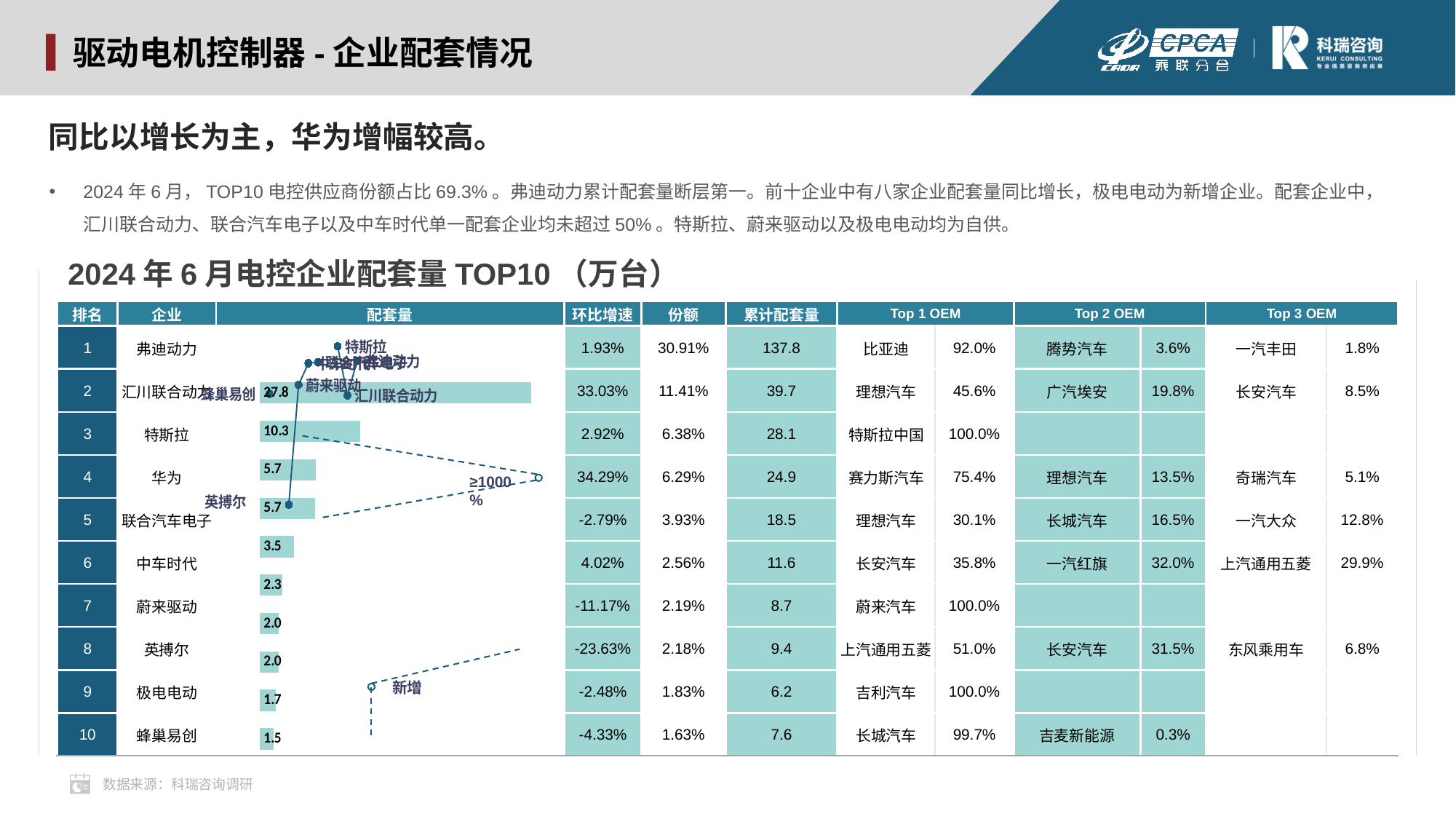

驱动电机控制器-企业配套情况
同比以增长为主，华为增幅较高。
2024年6月，TOP10电控供应商份额占比69.3%。弗迪动力累计配套量断层第一。前十企业中有八家企业配套量同比增长，极电电动为新增企业。配套企业中，汇川联合动力、联合汽车电子以及中车时代单一配套企业均未超过50%。特斯拉、蔚来驱动以及极电电动均为自供。
2024年6月电控企业配套量TOP10（万台）

### Chart

| Category | 2023 | YoY |
|---|---|---|
| 弗迪动力 | 27.8372 | 10.0 |
| 汇川联合动力 | 10.2784 | 9.0 |
| 特斯拉 | 5.7493 | 8.0 |
| 华为 | 5.6653 | 7.0 |
| 联合汽车电子 | 3.5378 | 6.0 |
| 中车时代 | 2.3055 | 5.0 |
| 蔚来驱动 | 1.9689 | 4.0 |
| 英搏尔 | 1.9588 | 3.0 |
| 极电电动 | 1.65 | 2.0 |
| 蜂巢易创 | 1.4671 | 1.0 |
| 排名 | 企业 | 配套量 | 环比增速 | 份额 | 累计配套量 | Top 1 OEM |  | Top 2 OEM |  | Top 3 OEM |  |
| --- | --- | --- | --- | --- | --- | --- | --- | --- | --- | --- | --- |
| 1 | 弗迪动力 |  | 1.93% | 30.91% | 137.8 | 比亚迪 | 92.0% | 腾势汽车 | 3.6% | 一汽丰田 | 1.8% |
| 2 | 汇川联合动力 |  | 33.03% | 11.41% | 39.7 | 理想汽车 | 45.6% | 广汽埃安 | 19.8% | 长安汽车 | 8.5% |
| 3 | 特斯拉 |  | 2.92% | 6.38% | 28.1 | 特斯拉中国 | 100.0% |  |  |  |  |
| 4 | 华为 |  | 34.29% | 6.29% | 24.9 | 赛力斯汽车 | 75.4% | 理想汽车 | 13.5% | 奇瑞汽车 | 5.1% |
| 5 | 联合汽车电子 |  | -2.79% | 3.93% | 18.5 | 理想汽车 | 30.1% | 长城汽车 | 16.5% | 一汽大众 | 12.8% |
| 6 | 中车时代 |  | 4.02% | 2.56% | 11.6 | 长安汽车 | 35.8% | 一汽红旗 | 32.0% | 上汽通用五菱 | 29.9% |
| 7 | 蔚来驱动 |  | -11.17% | 2.19% | 8.7 | 蔚来汽车 | 100.0% |  |  |  |  |
| 8 | 英搏尔 |  | -23.63% | 2.18% | 9.4 | 上汽通用五菱 | 51.0% | 长安汽车 | 31.5% | 东风乘用车 | 6.8% |
| 9 | 极电电动 |  | -2.48% | 1.83% | 6.2 | 吉利汽车 | 100.0% |  |  |  |  |
| 10 | 蜂巢易创 |  | -4.33% | 1.63% | 7.6 | 长城汽车 | 99.7% | 吉麦新能源 | 0.3% |  |  |
≥1000%

新增

数据来源：科瑞咨询调研